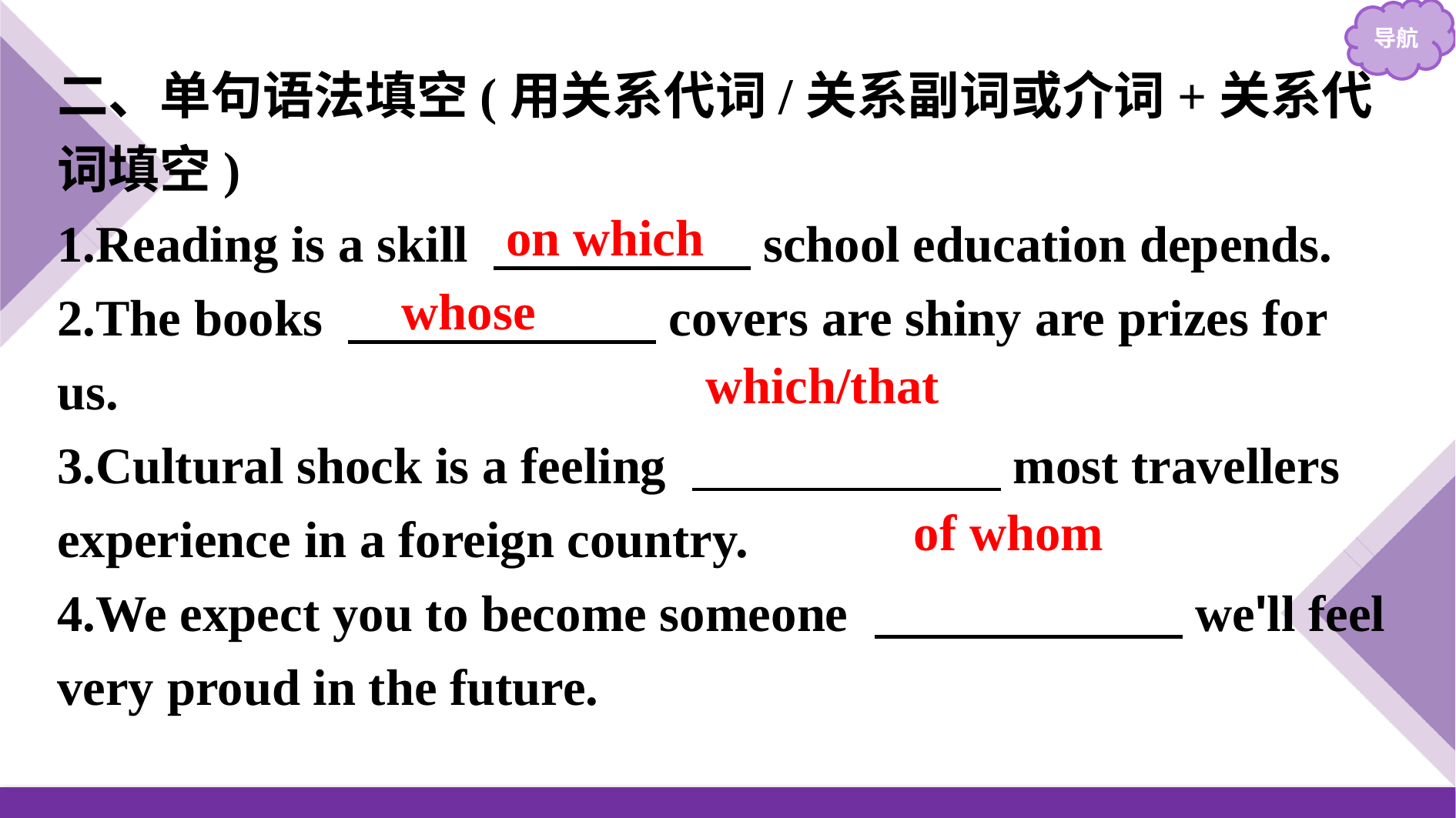

二、单句语法填空(用关系代词/关系副词或介词+关系代词填空)
1.Reading is a skill 　　　　　school education depends.
2.The books 　　　　　　covers are shiny are prizes for us.
3.Cultural shock is a feeling 　　　　　　most travellers experience in a foreign country.
4.We expect you to become someone 　　　　　　we'll feel very proud in the future.
on which
whose
which/that
of whom